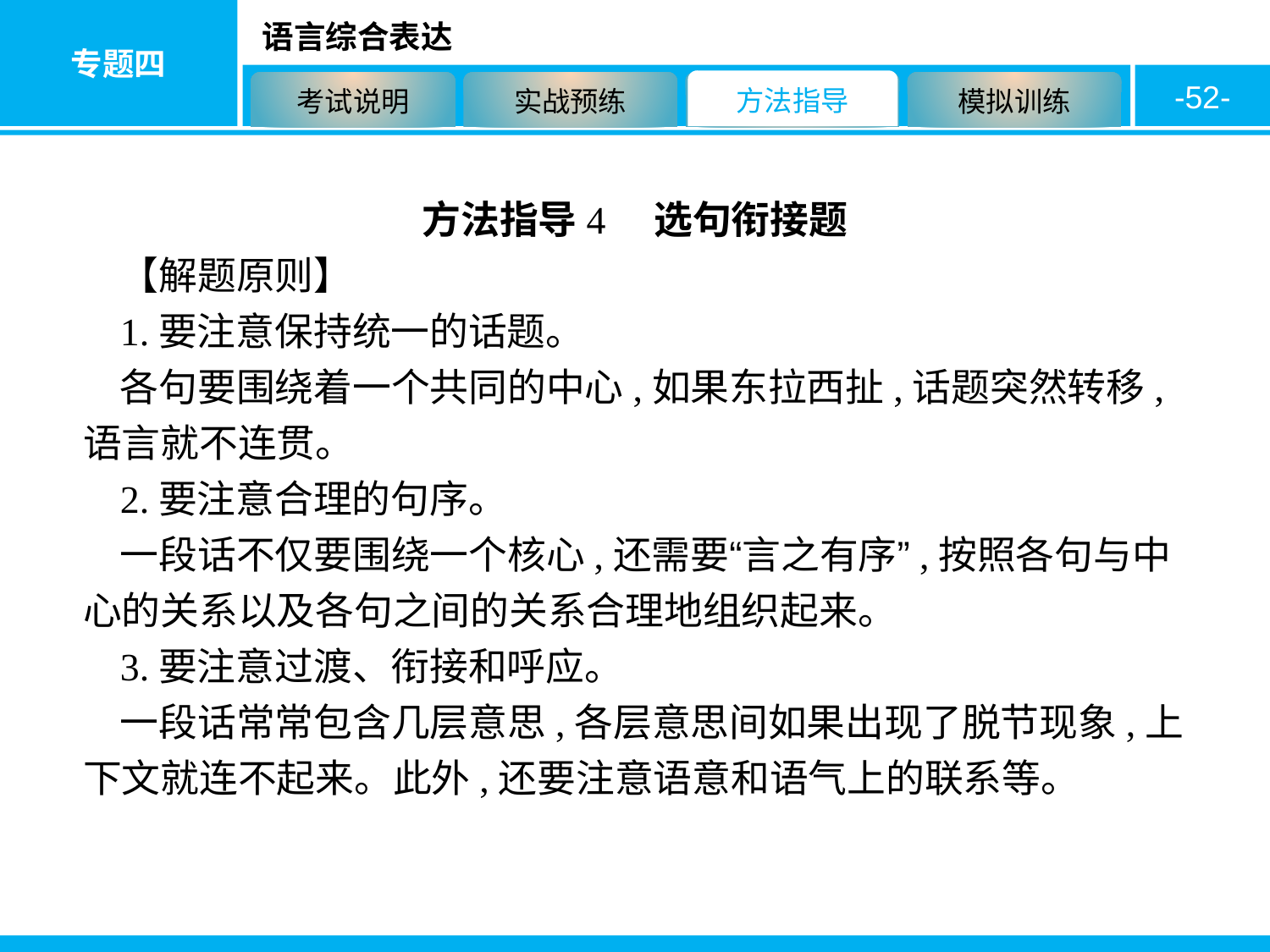

-52-
方法指导4　选句衔接题
【解题原则】
1.要注意保持统一的话题。
各句要围绕着一个共同的中心,如果东拉西扯,话题突然转移,语言就不连贯。
2.要注意合理的句序。
一段话不仅要围绕一个核心,还需要“言之有序”,按照各句与中心的关系以及各句之间的关系合理地组织起来。
3.要注意过渡、衔接和呼应。
一段话常常包含几层意思,各层意思间如果出现了脱节现象,上下文就连不起来。此外,还要注意语意和语气上的联系等。